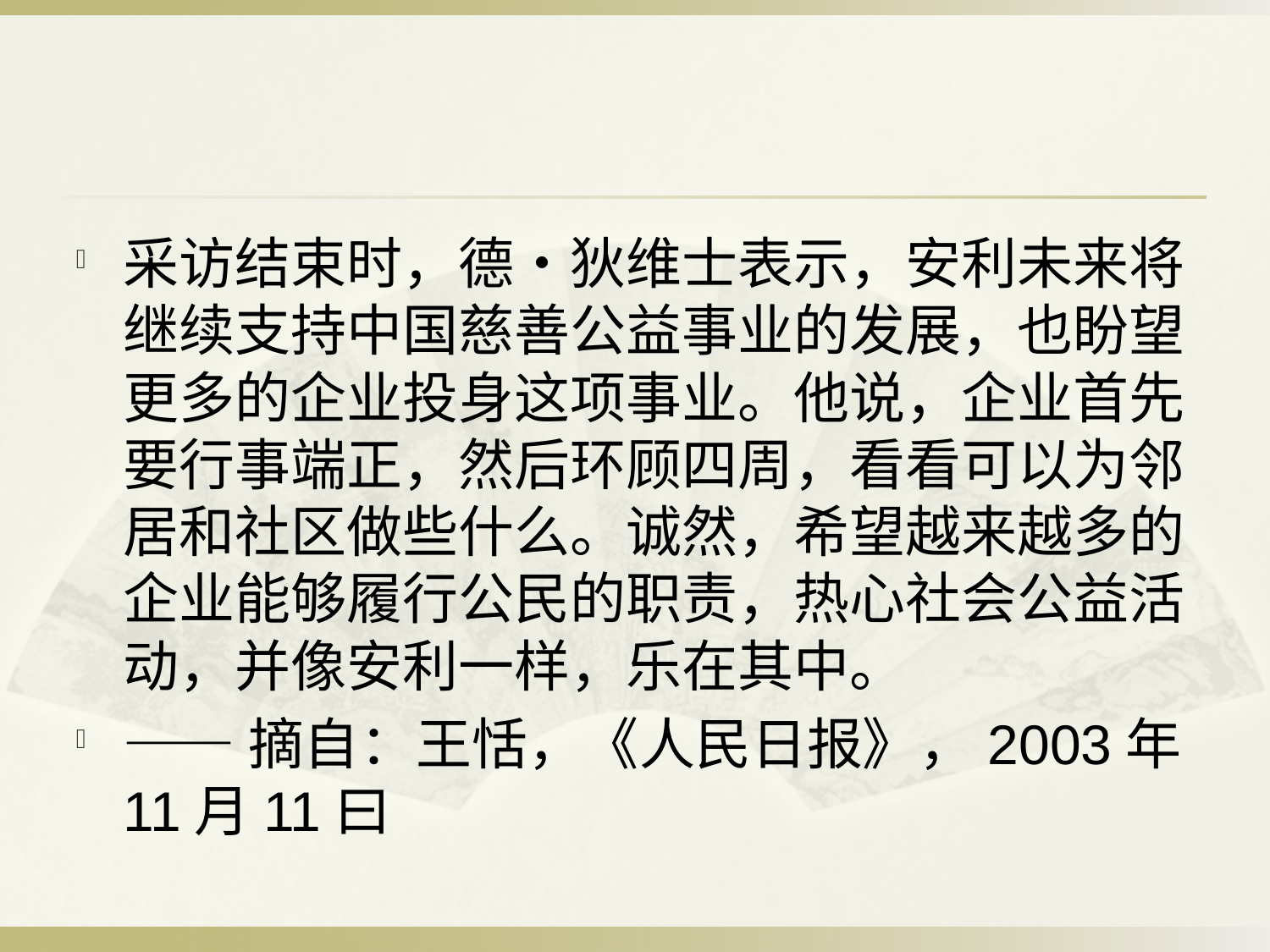

采访结束时，德•狄维士表示，安利未来将继续支持中国慈善公益事业的发展，也盼望更多的企业投身这项事业。他说，企业首先要行事端正，然后环顾四周，看看可以为邻居和社区做些什么。诚然，希望越来越多的企业能够履行公民的职责，热心社会公益活动，并像安利一样，乐在其中。
——摘自：王恬，《人民日报》，2003年11月11曰